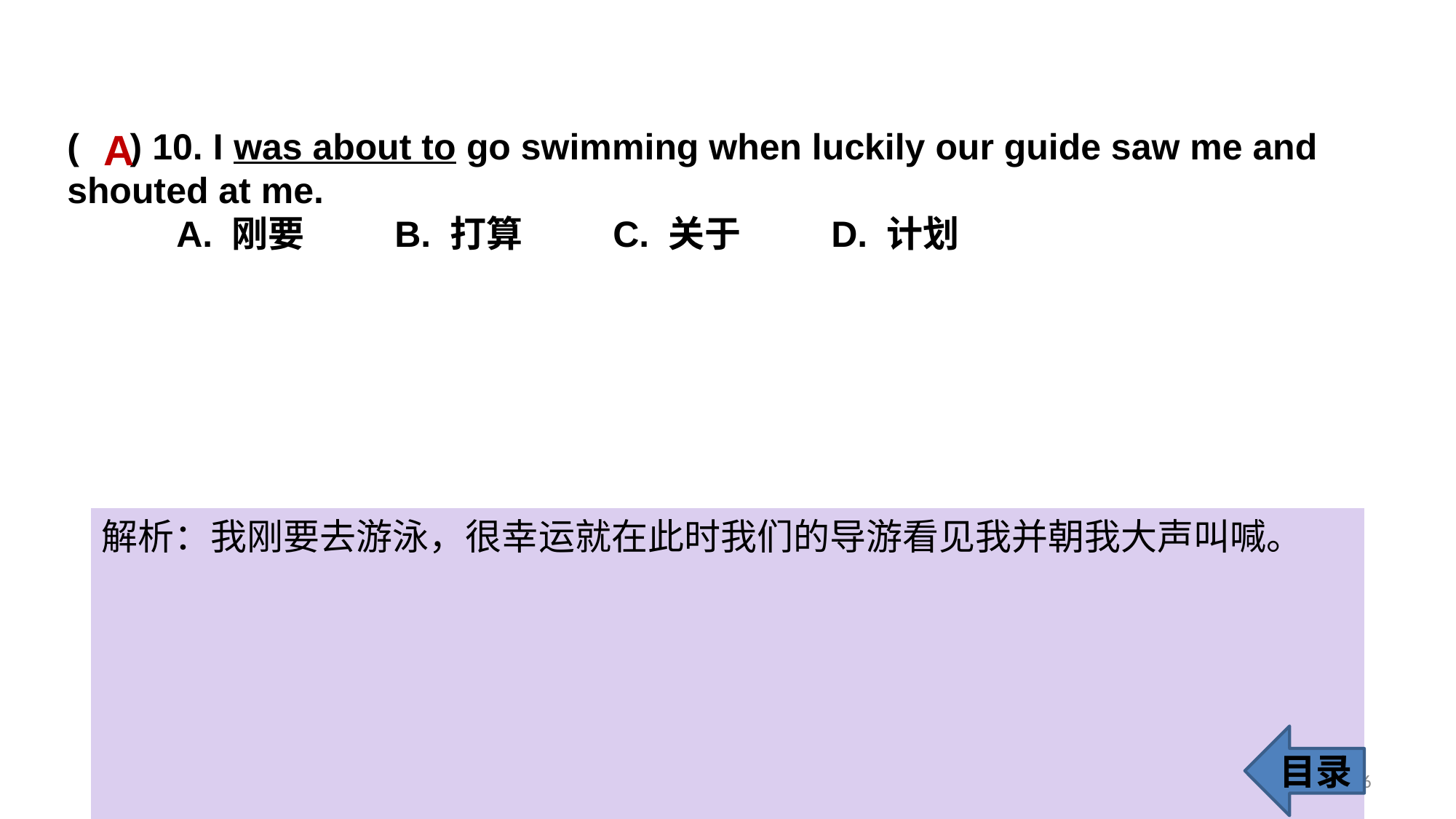

A
(     ) 10. I was about to go swimming when luckily our guide saw me and 	shouted at me.
	A. 刚要 	B. 打算 	C. 关于 	D. 计划
解析：我刚要去游泳，很幸运就在此时我们的导游看见我并朝我大声叫喊。

目录
16